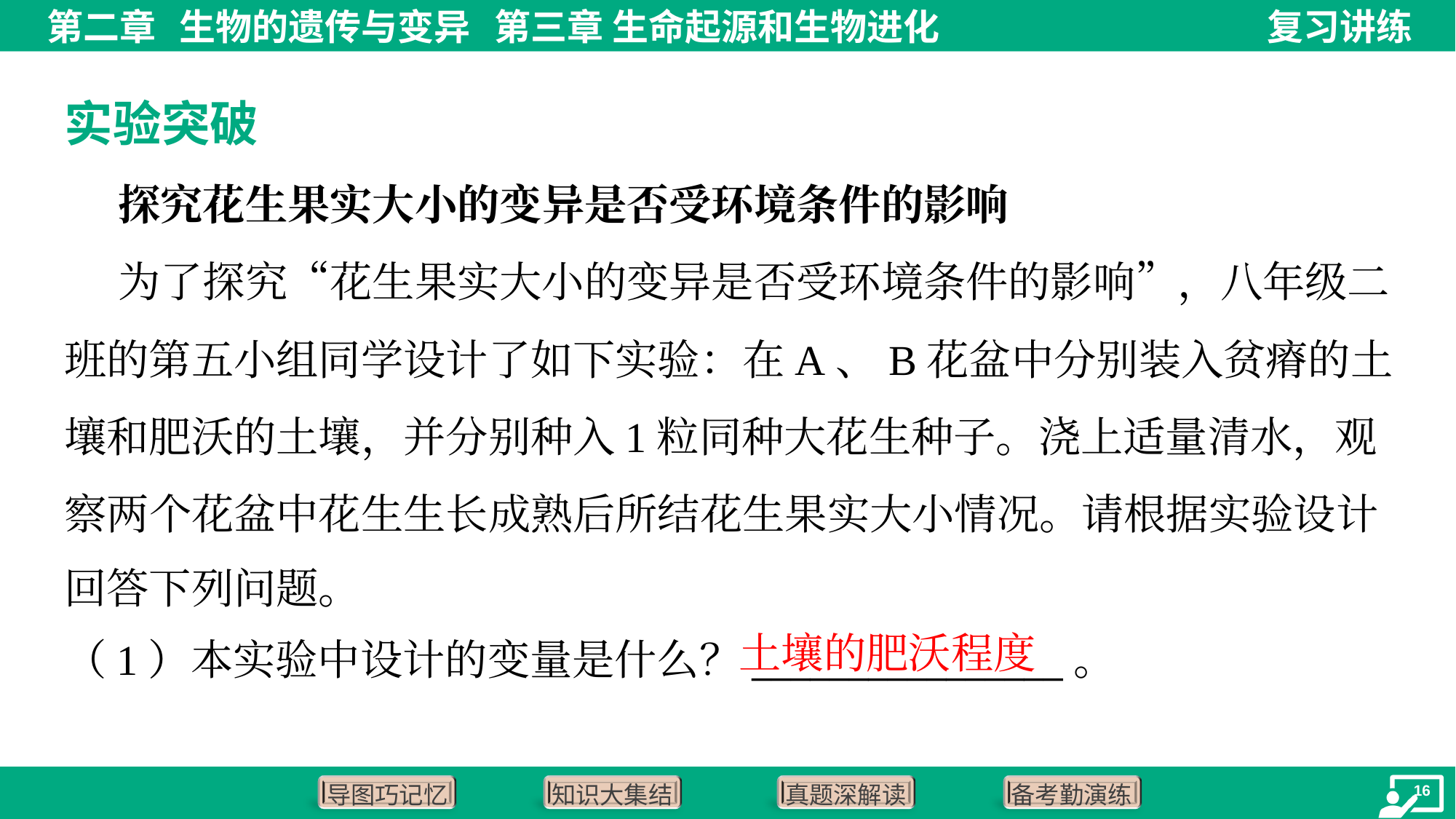

实验突破
    探究花生果实大小的变异是否受环境条件的影响
    为了探究“花生果实大小的变异是否受环境条件的影响”，八年级二
班的第五小组同学设计了如下实验：在A、B花盆中分别装入贫瘠的土
壤和肥沃的土壤，并分别种入1粒同种大花生种子。浇上适量清水，观
察两个花盆中花生生长成熟后所结花生果实大小情况。请根据实验设计
回答下列问题。
土壤的肥沃程度
（1）本实验中设计的变量是什么？________________。